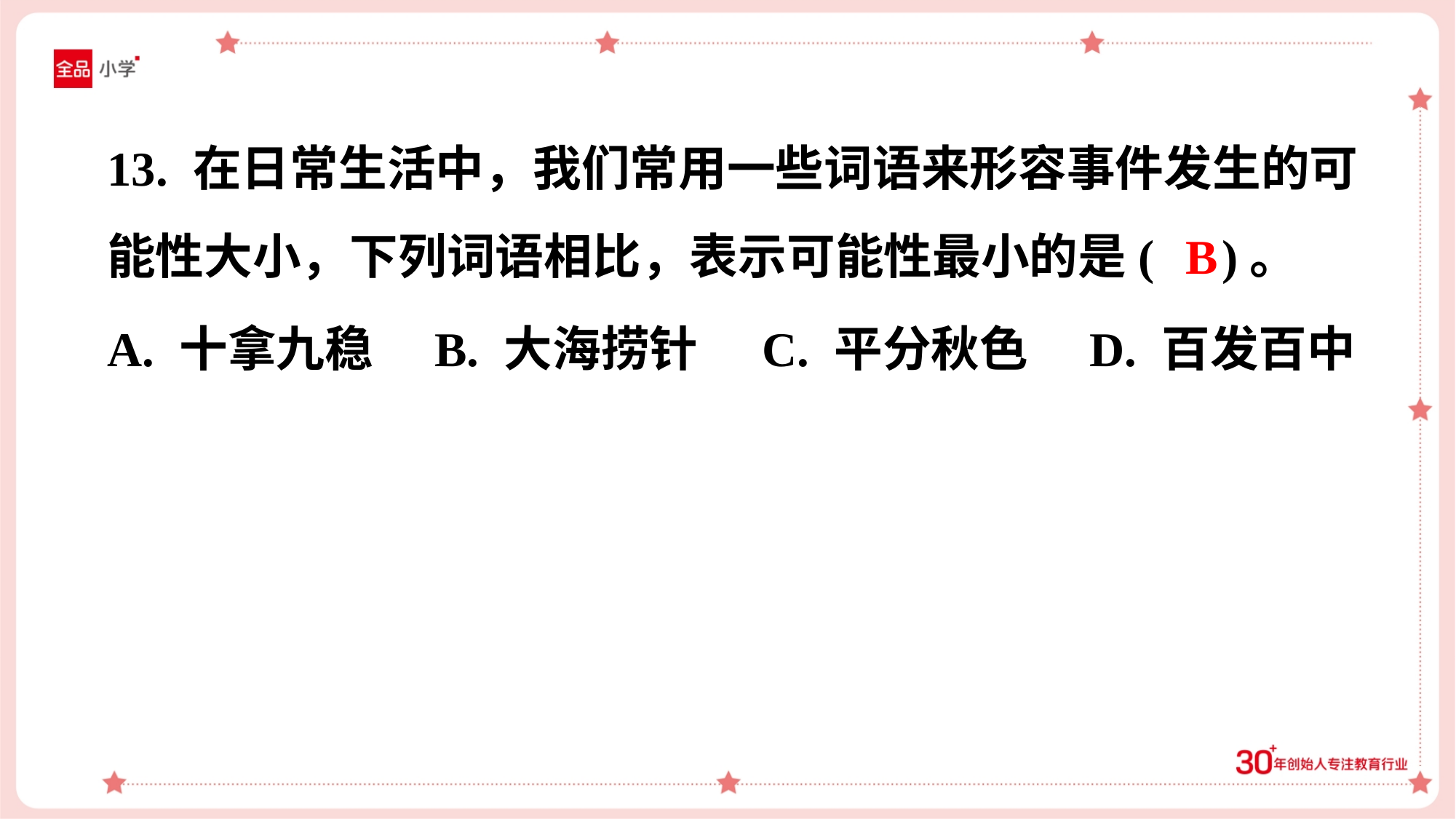

13. 在日常生活中，我们常用一些词语来形容事件发生的可
能性大小，下列词语相比，表示可能性最小的是(     )。
B
A. 十拿九稳	B. 大海捞针	C. 平分秋色	D. 百发百中